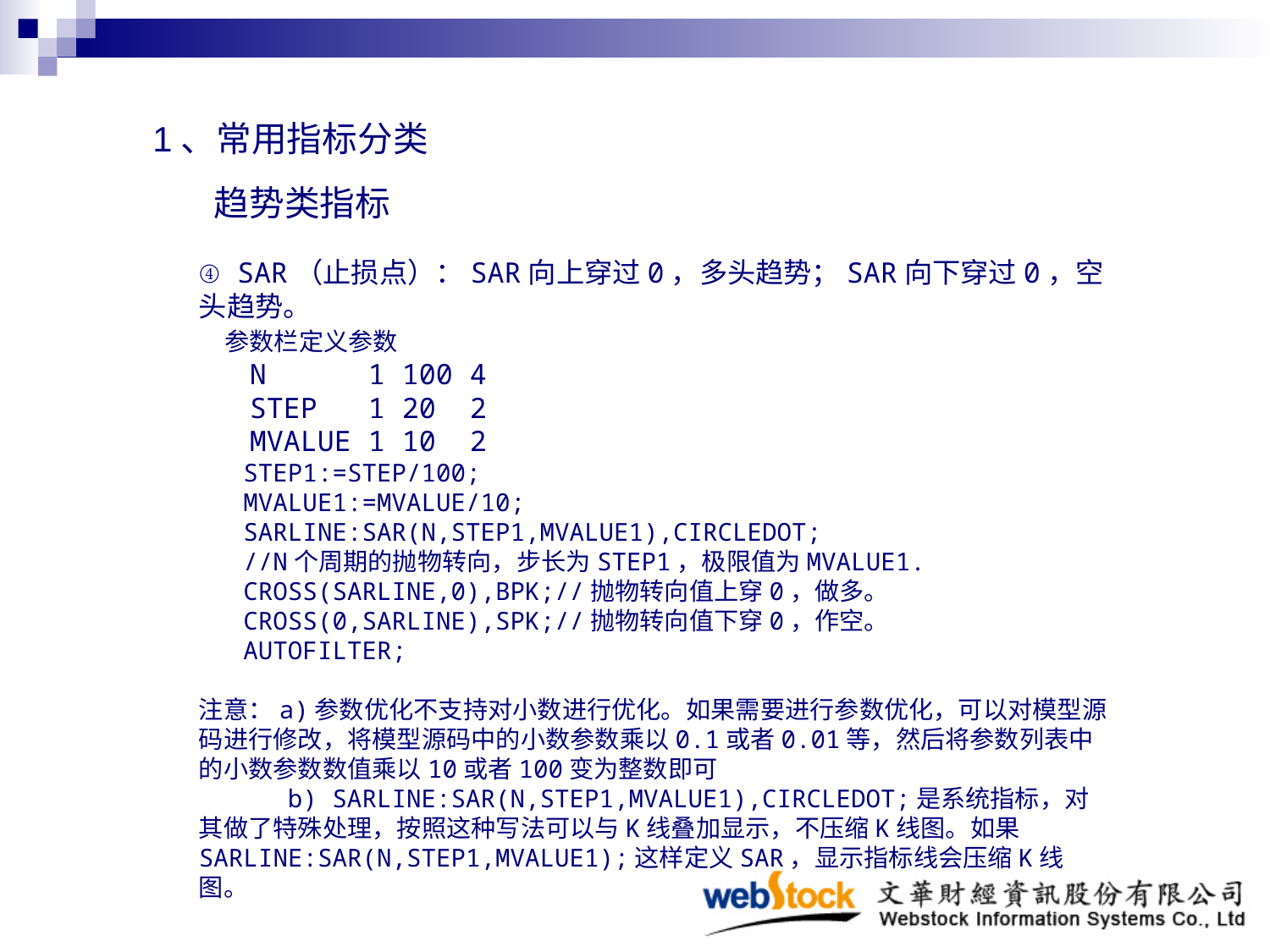

1、常用指标分类
 趋势类指标
④ SAR（止损点）：SAR向上穿过0，多头趋势；SAR向下穿过0，空头趋势。
   参数栏定义参数
   N      1 100 4
   STEP   1 20  2
   MVALUE 1 10  2
   STEP1:=STEP/100;
   MVALUE1:=MVALUE/10;
   SARLINE:SAR(N,STEP1,MVALUE1),CIRCLEDOT;
   //N个周期的抛物转向，步长为STEP1，极限值为MVALUE1.
   CROSS(SARLINE,0),BPK;//抛物转向值上穿0，做多。
   CROSS(0,SARLINE),SPK;//抛物转向值下穿0，作空。
   AUTOFILTER;

注意：a)参数优化不支持对小数进行优化。如果需要进行参数优化，可以对模型源码进行修改，将模型源码中的小数参数乘以0.1或者0.01等，然后将参数列表中的小数参数数值乘以10或者100变为整数即可
      b) SARLINE:SAR(N,STEP1,MVALUE1),CIRCLEDOT;是系统指标，对其做了特殊处理，按照这种写法可以与K线叠加显示，不压缩K线图。如果SARLINE:SAR(N,STEP1,MVALUE1);这样定义SAR，显示指标线会压缩K线图。